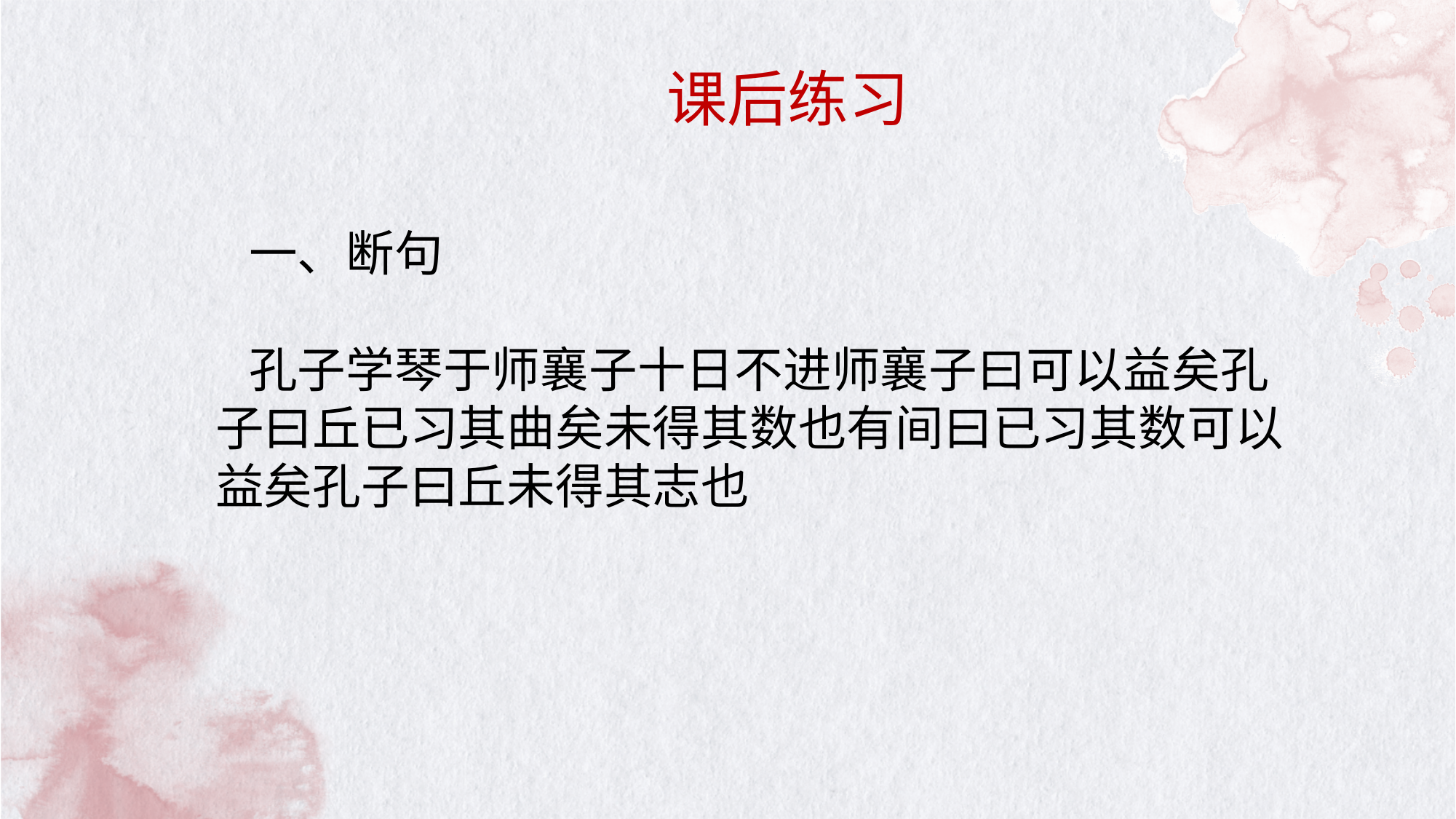

课后练习
  一、断句

  孔子学琴于师襄子十日不进师襄子曰可以益矣孔子曰丘已习其曲矣未得其数也有间曰已习其数可以益矣孔子曰丘未得其志也